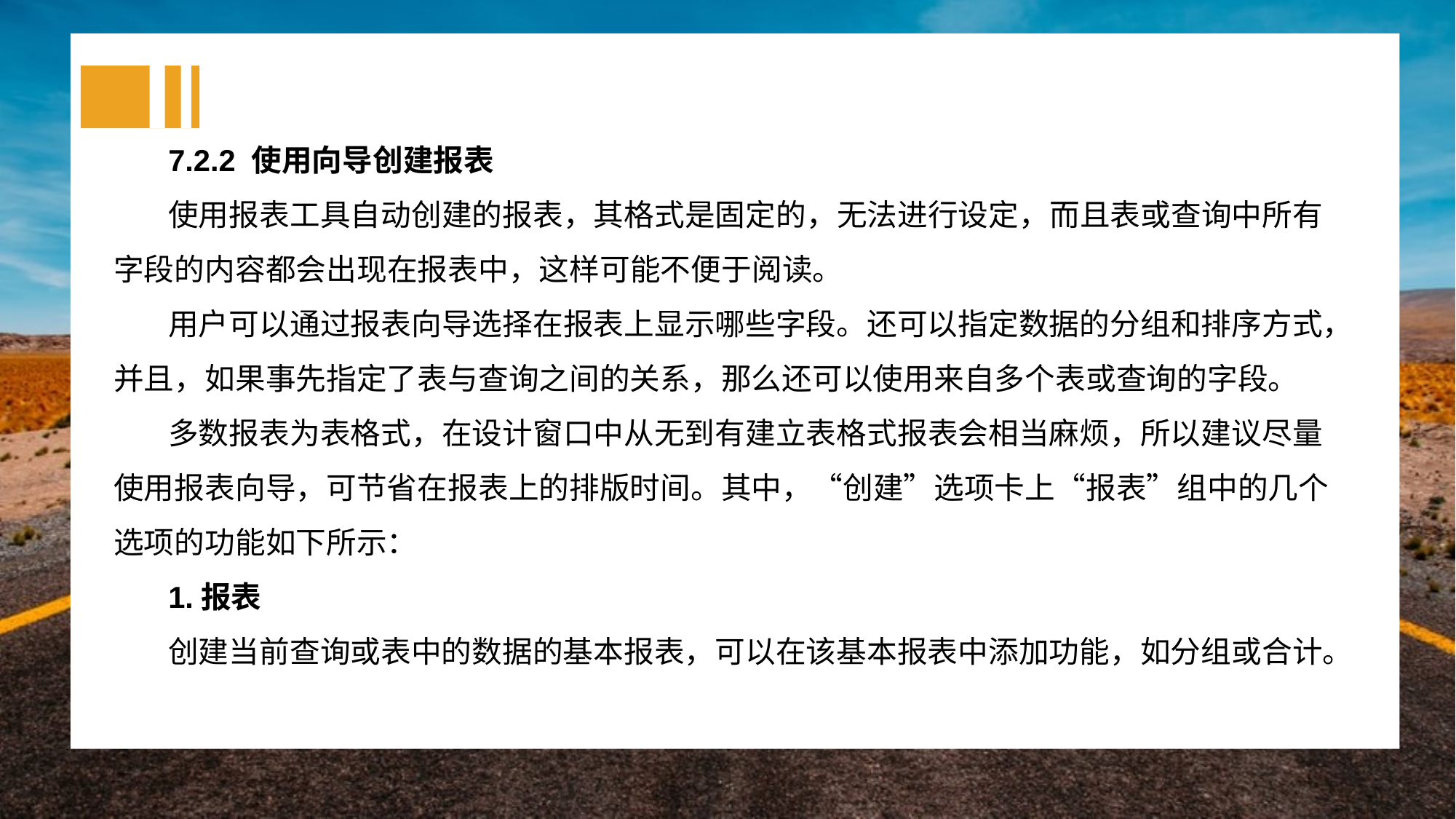

7.2.2 使用向导创建报表
使用报表工具自动创建的报表，其格式是固定的，无法进行设定，而且表或查询中所有字段的内容都会出现在报表中，这样可能不便于阅读。
用户可以通过报表向导选择在报表上显示哪些字段。还可以指定数据的分组和排序方式，并且，如果事先指定了表与查询之间的关系，那么还可以使用来自多个表或查询的字段。
多数报表为表格式，在设计窗口中从无到有建立表格式报表会相当麻烦，所以建议尽量使用报表向导，可节省在报表上的排版时间。其中，“创建”选项卡上“报表”组中的几个选项的功能如下所示：
1.报表
创建当前查询或表中的数据的基本报表，可以在该基本报表中添加功能，如分组或合计。